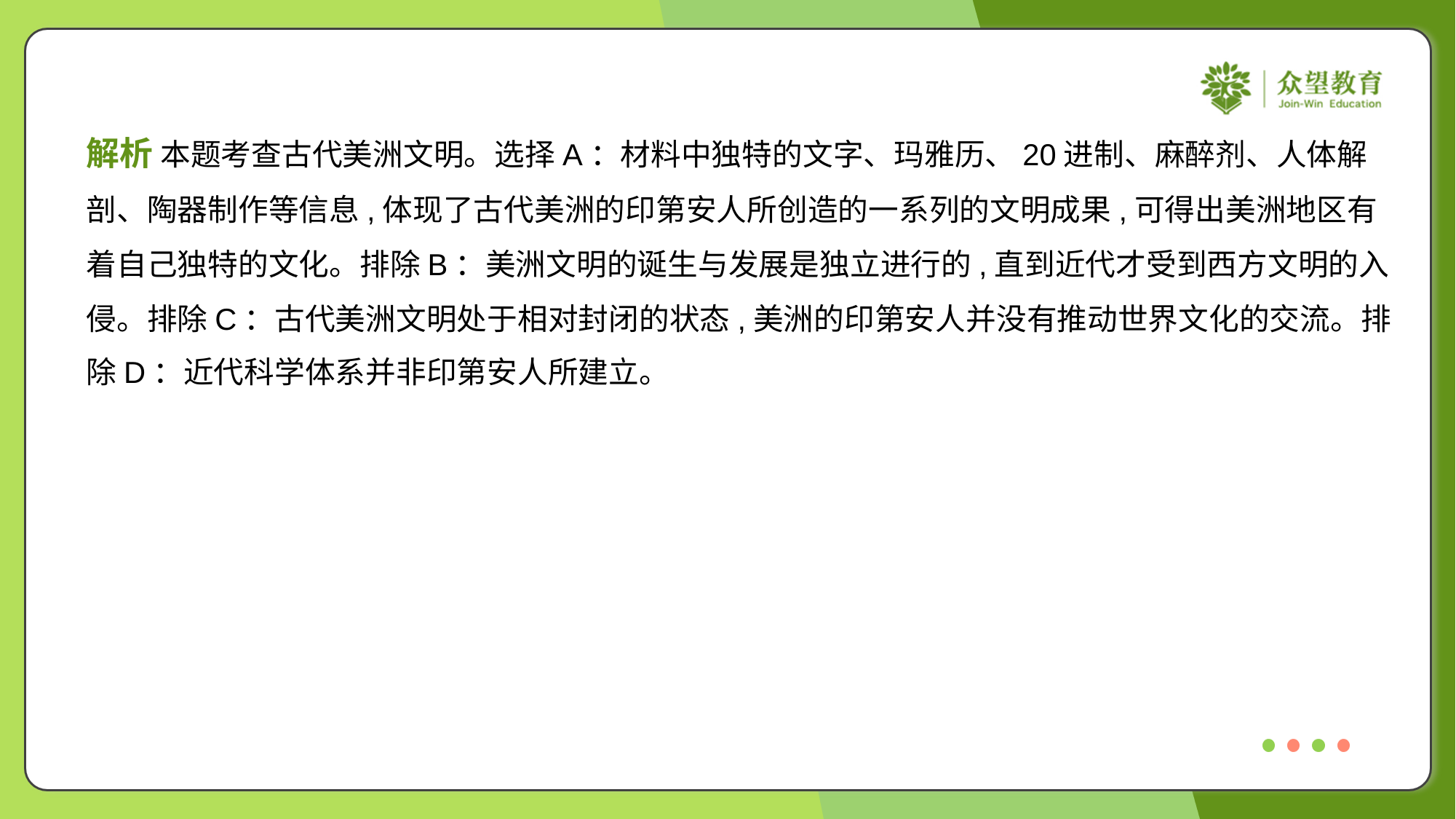

解析 本题考查古代美洲文明。选择A：材料中独特的文字、玛雅历、20进制、麻醉剂、人体解
剖、陶器制作等信息,体现了古代美洲的印第安人所创造的一系列的文明成果,可得出美洲地区有
着自己独特的文化。排除B：美洲文明的诞生与发展是独立进行的,直到近代才受到西方文明的入
侵。排除C：古代美洲文明处于相对封闭的状态,美洲的印第安人并没有推动世界文化的交流。排
除D：近代科学体系并非印第安人所建立。